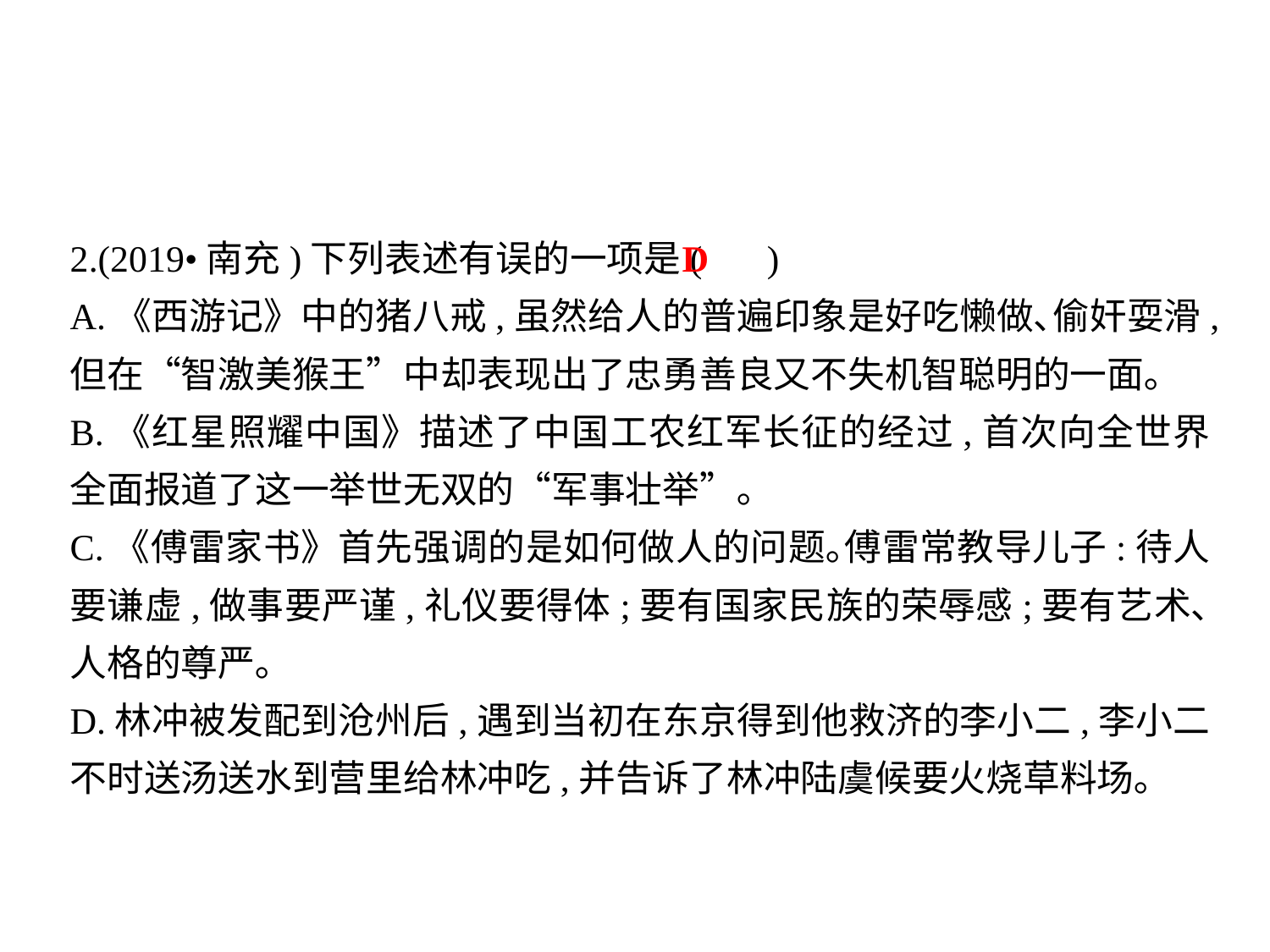

2.(2019•南充)下列表述有误的一项是(       )
A.《西游记》中的猪八戒,虽然给人的普遍印象是好吃懒做､偷奸耍滑,但在“智激美猴王”中却表现出了忠勇善良又不失机智聪明的一面｡
B.《红星照耀中国》描述了中国工农红军长征的经过,首次向全世界全面报道了这一举世无双的“军事壮举”｡
C.《傅雷家书》首先强调的是如何做人的问题｡傅雷常教导儿子:待人要谦虚,做事要严谨,礼仪要得体;要有国家民族的荣辱感;要有艺术､人格的尊严｡
D.林冲被发配到沧州后,遇到当初在东京得到他救济的李小二,李小二不时送汤送水到营里给林冲吃,并告诉了林冲陆虞候要火烧草料场｡
D